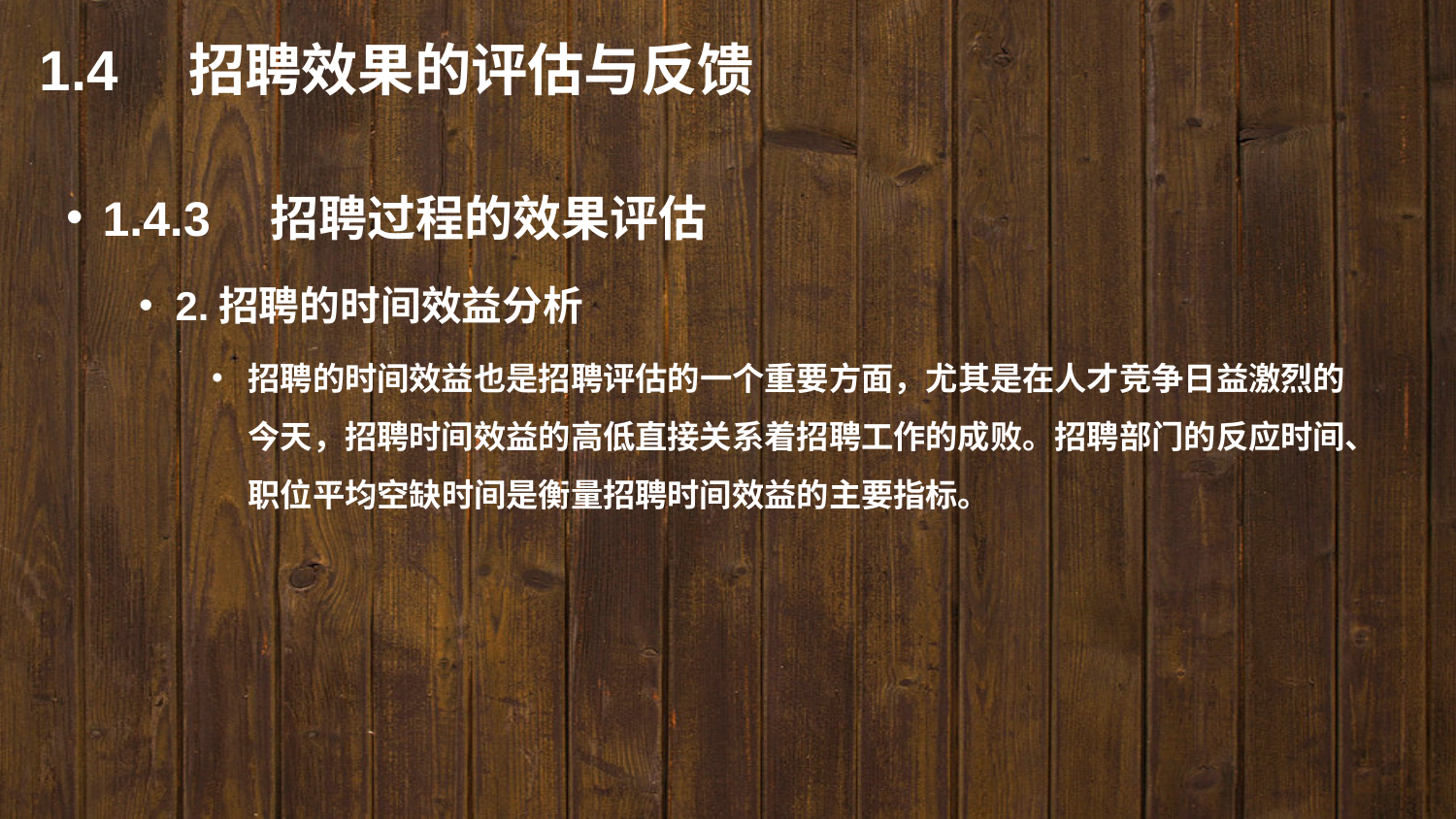

1.4　招聘效果的评估与反馈
1.4.3　招聘过程的效果评估
2.招聘的时间效益分析
招聘的时间效益也是招聘评估的一个重要方面，尤其是在人才竞争日益激烈的今天，招聘时间效益的高低直接关系着招聘工作的成败。招聘部门的反应时间、职位平均空缺时间是衡量招聘时间效益的主要指标。